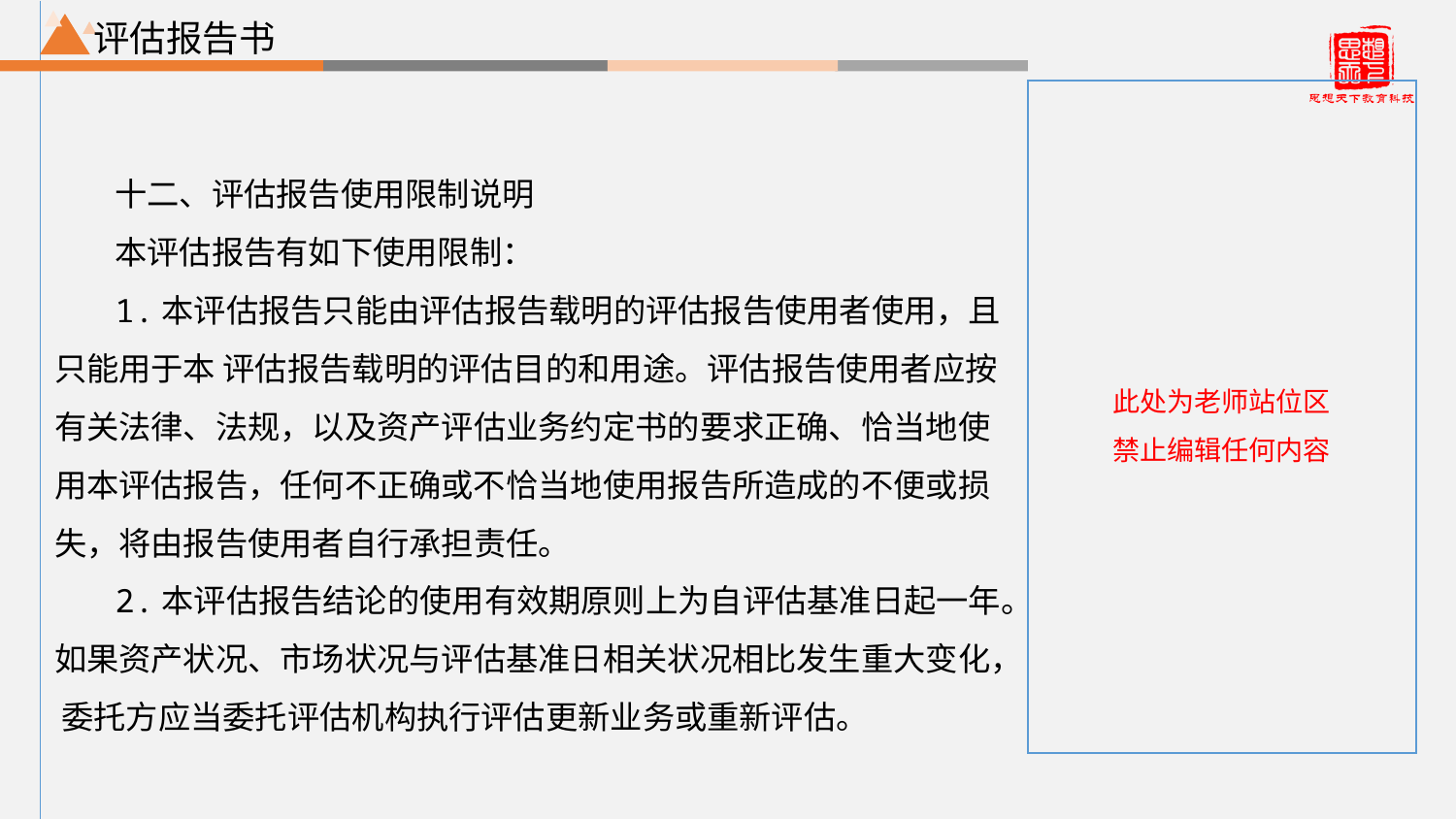

评估报告书
十二、评估报告使用限制说明
本评估报告有如下使用限制：
1.本评估报告只能由评估报告载明的评估报告使用者使用，且只能用于本 评估报告载明的评估目的和用途。评估报告使用者应按有关法律、法规，以及资产评估业务约定书的要求正确、恰当地使用本评估报告，任何不正确或不恰当地使用报告所造成的不便或损失，将由报告使用者自行承担责任。
2.本评估报告结论的使用有效期原则上为自评估基准日起一年。如果资产状况、市场状况与评估基准日相关状况相比发生重大变化， 委托方应当委托评估机构执行评估更新业务或重新评估。

154